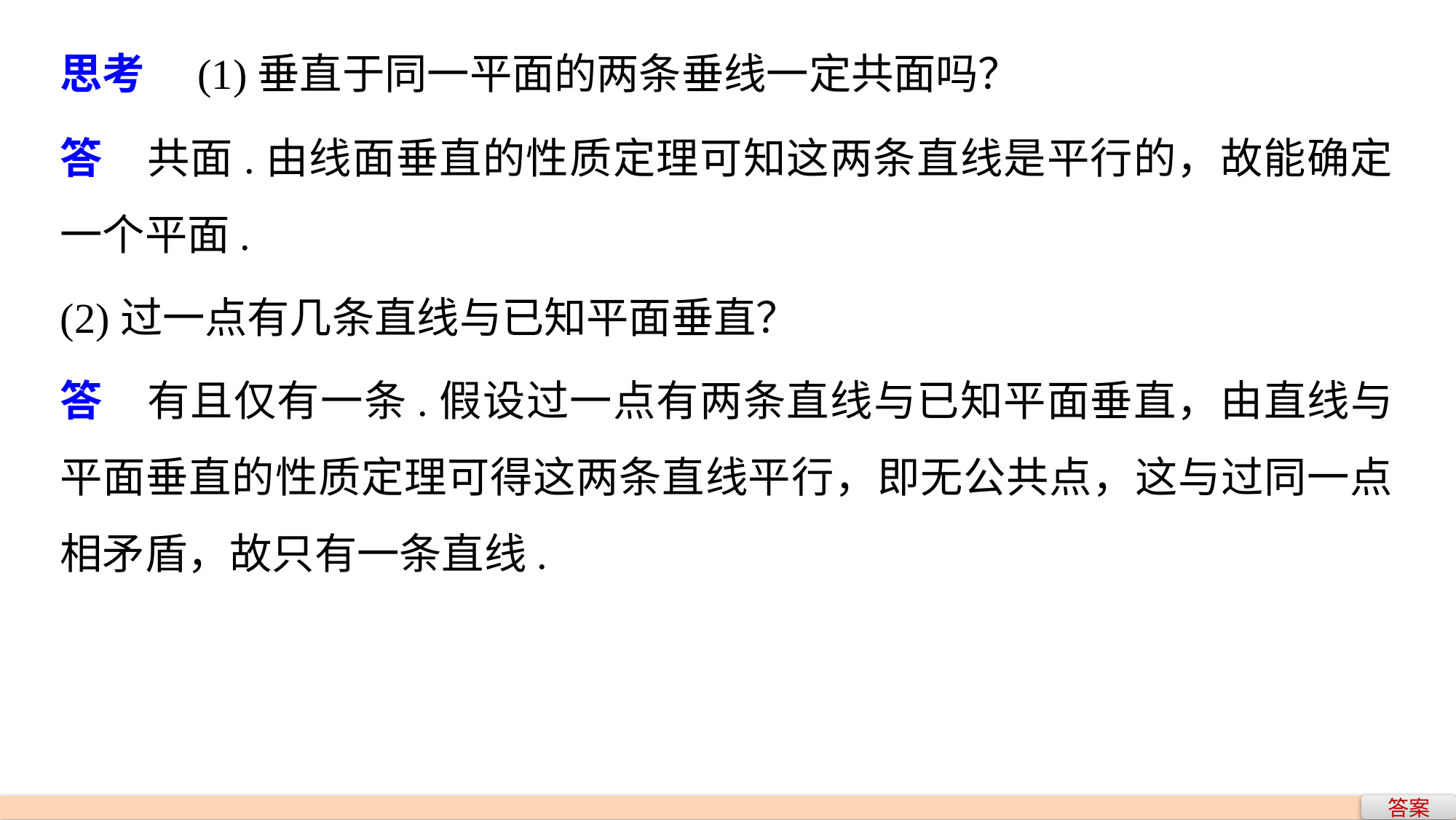

思考　(1)垂直于同一平面的两条垂线一定共面吗？
答　共面.由线面垂直的性质定理可知这两条直线是平行的，故能确定一个平面.
(2)过一点有几条直线与已知平面垂直？
答　有且仅有一条.假设过一点有两条直线与已知平面垂直，由直线与平面垂直的性质定理可得这两条直线平行，即无公共点，这与过同一点相矛盾，故只有一条直线.
答案